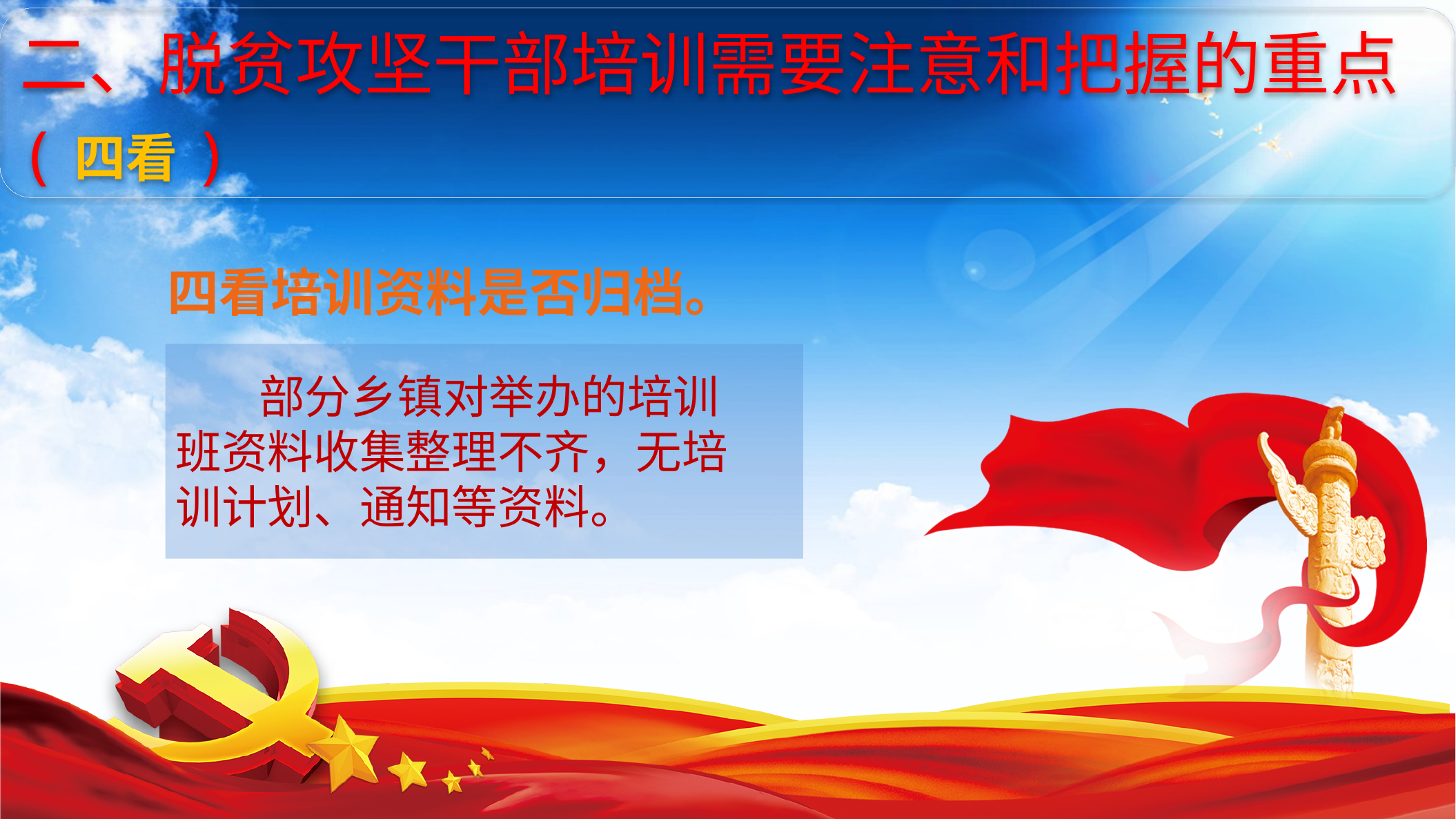

二、脱贫攻坚干部培训需要注意和把握的重点  (四看)

四看培训资料是否归档。

       部分乡镇对举办的培训班资料收集整理不齐，无培训计划、通知等资料。